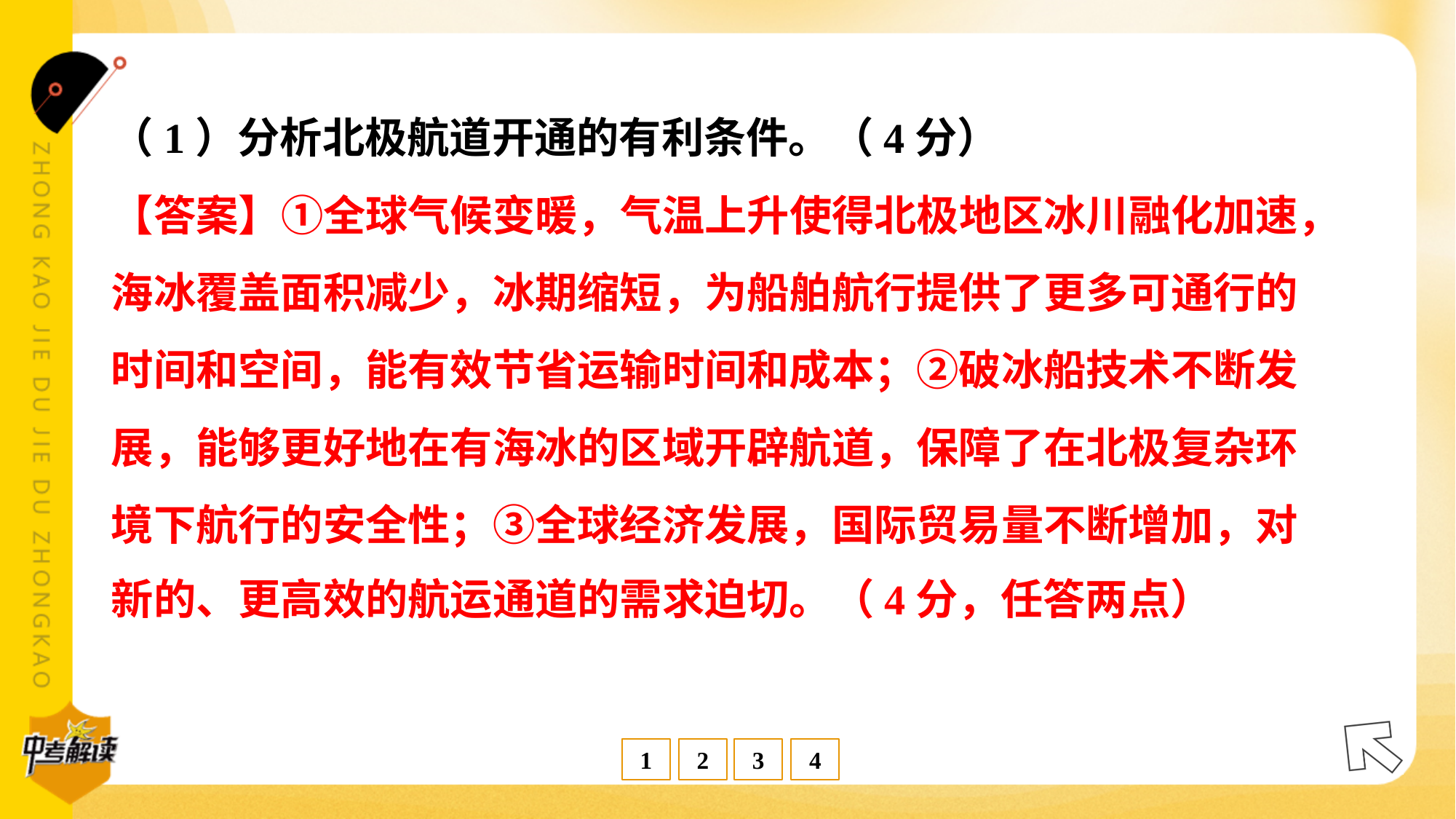

（1）分析北极航道开通的有利条件。（4分）
【答案】①全球气候变暖，气温上升使得北极地区冰川融化加速，
海冰覆盖面积减少，冰期缩短，为船舶航行提供了更多可通行的
时间和空间，能有效节省运输时间和成本；②破冰船技术不断发
展，能够更好地在有海冰的区域开辟航道，保障了在北极复杂环
境下航行的安全性；③全球经济发展，国际贸易量不断增加，对
新的、更高效的航运通道的需求迫切。（4分，任答两点）